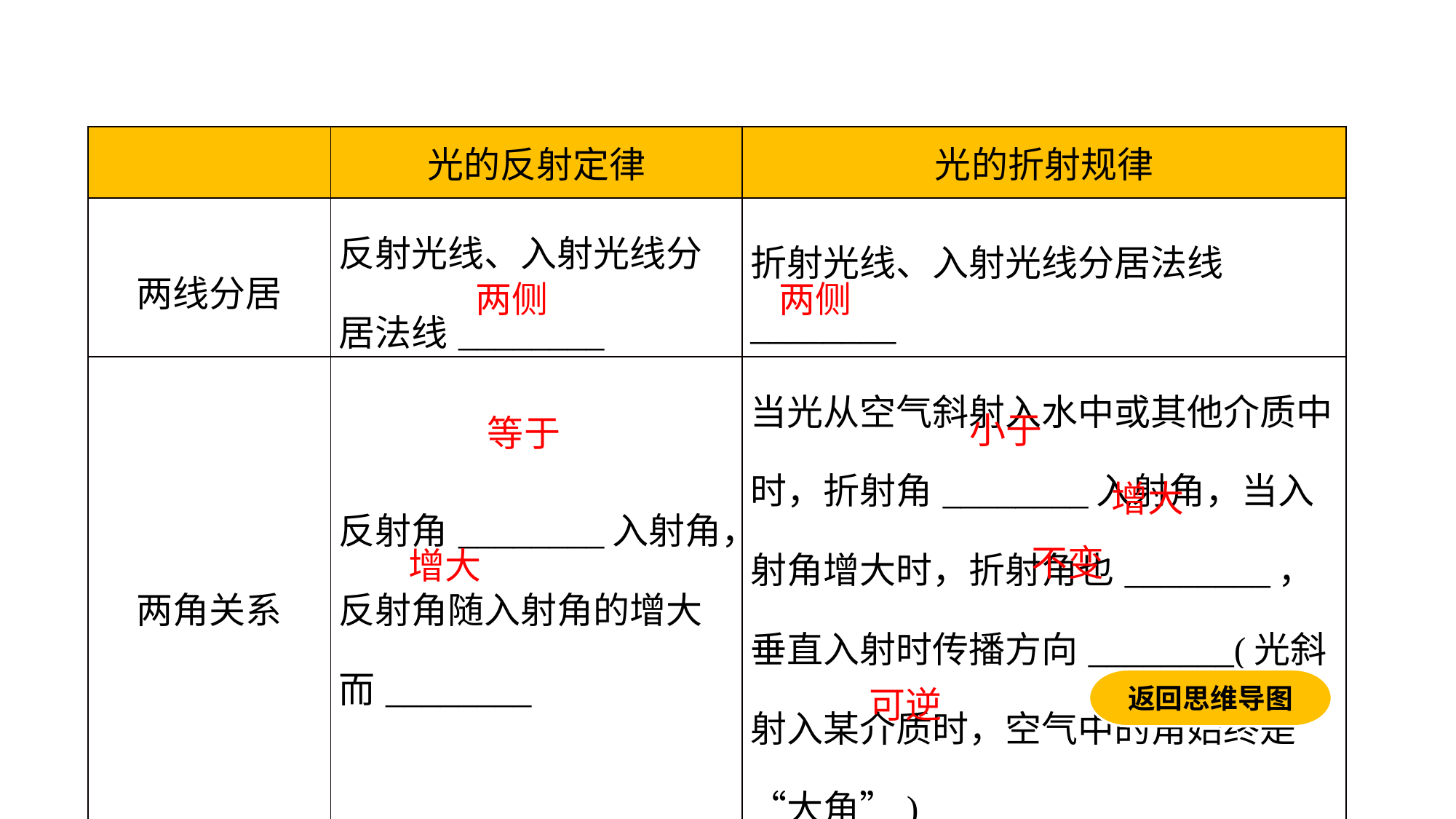

|  | 光的反射定律 | 光的折射规律 |
| --- | --- | --- |
| 两线分居 | 反射光线、入射光线分居法线\_\_\_\_\_\_\_\_ | 折射光线、入射光线分居法线\_\_\_\_\_\_\_\_ |
| 两角关系 | 反射角\_\_\_\_\_\_\_\_入射角，反射角随入射角的增大而\_\_\_\_\_\_\_\_ | 当光从空气斜射入水中或其他介质中时，折射角\_\_\_\_\_\_\_\_入射角，当入射角增大时，折射角也\_\_\_\_\_\_\_\_，垂直入射时传播方向\_\_\_\_\_\_\_\_(光斜射入某介质时，空气中的角始终是“大角”) |
| 相同点 | 在光的反射和折射现象中，光路\_\_\_\_\_\_\_\_ |  |
两侧
两侧
小于
等于
增大
不变
增大
返回思维导图
可逆